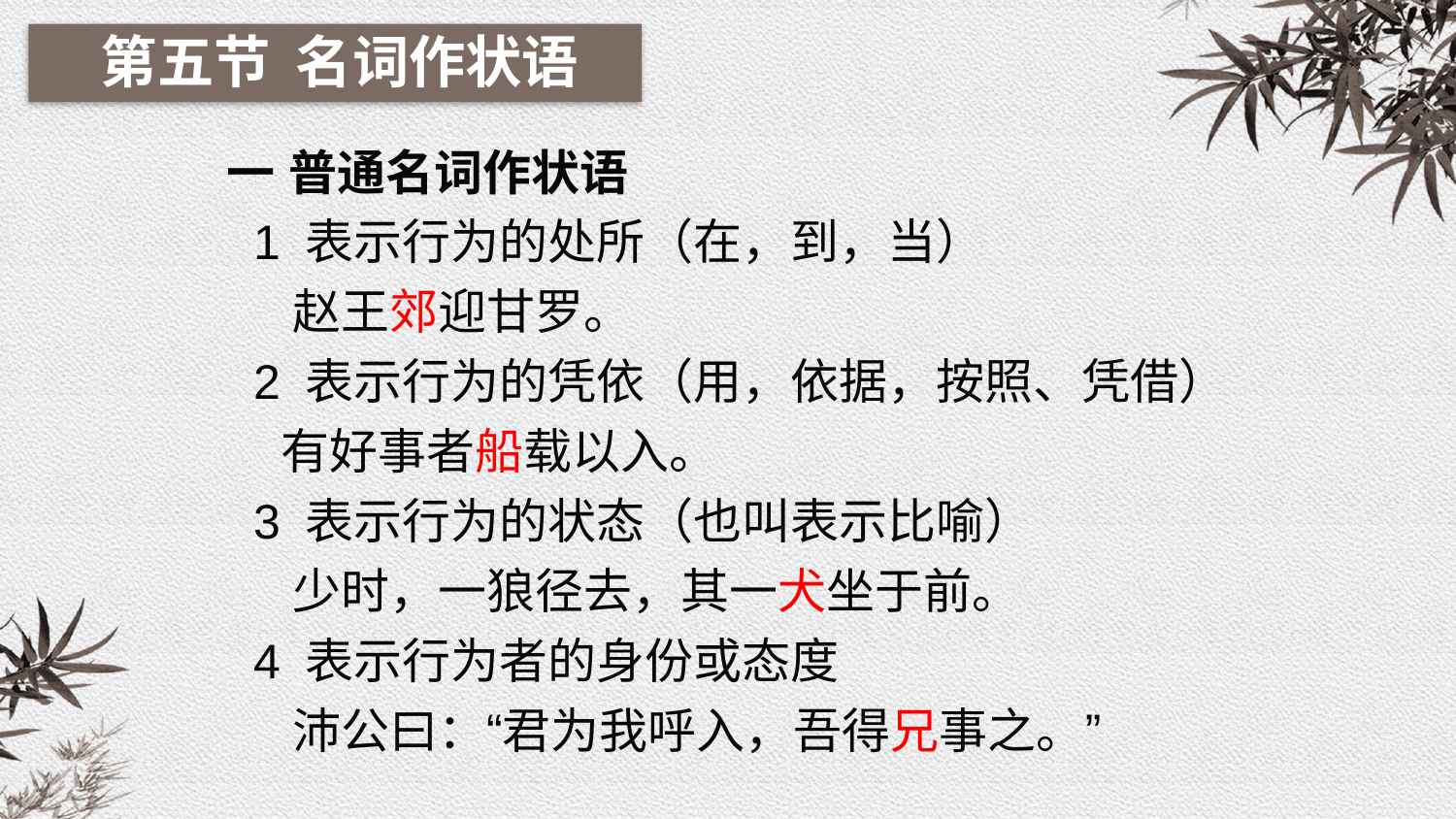

第五节  名词作状语

一 普通名词作状语
  1 表示行为的处所（在，到，当）
    赵王郊迎甘罗。
  2 表示行为的凭依（用，依据，按照、凭借）
    有好事者船载以入。
  3 表示行为的状态（也叫表示比喻）
    少时，一狼径去，其一犬坐于前。
  4 表示行为者的身份或态度
    沛公曰：“君为我呼入，吾得兄事之。”